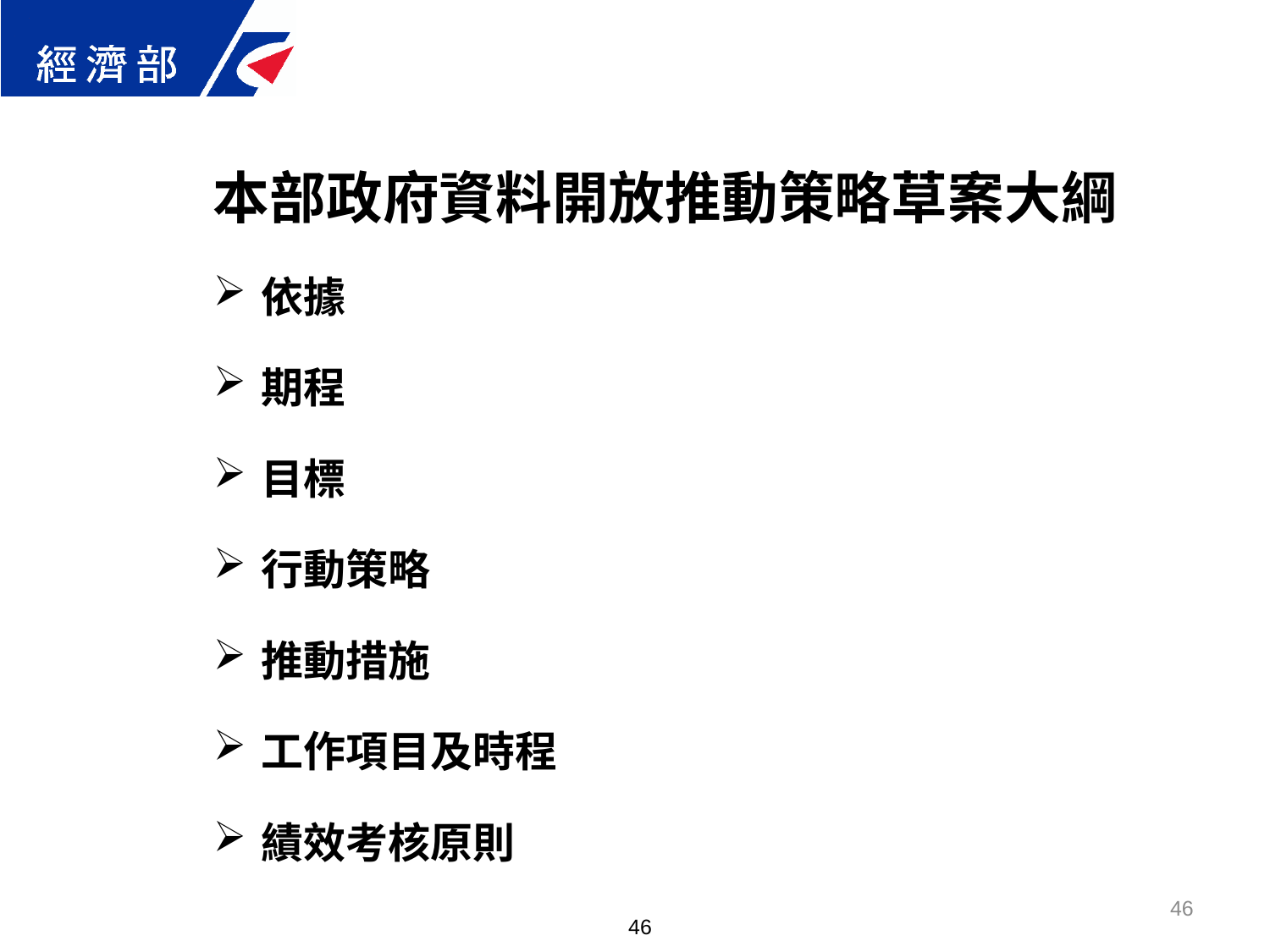

本部政府資料開放推動策略草案大綱
依據
期程
目標
行動策略
推動措施
工作項目及時程
績效考核原則

46
46